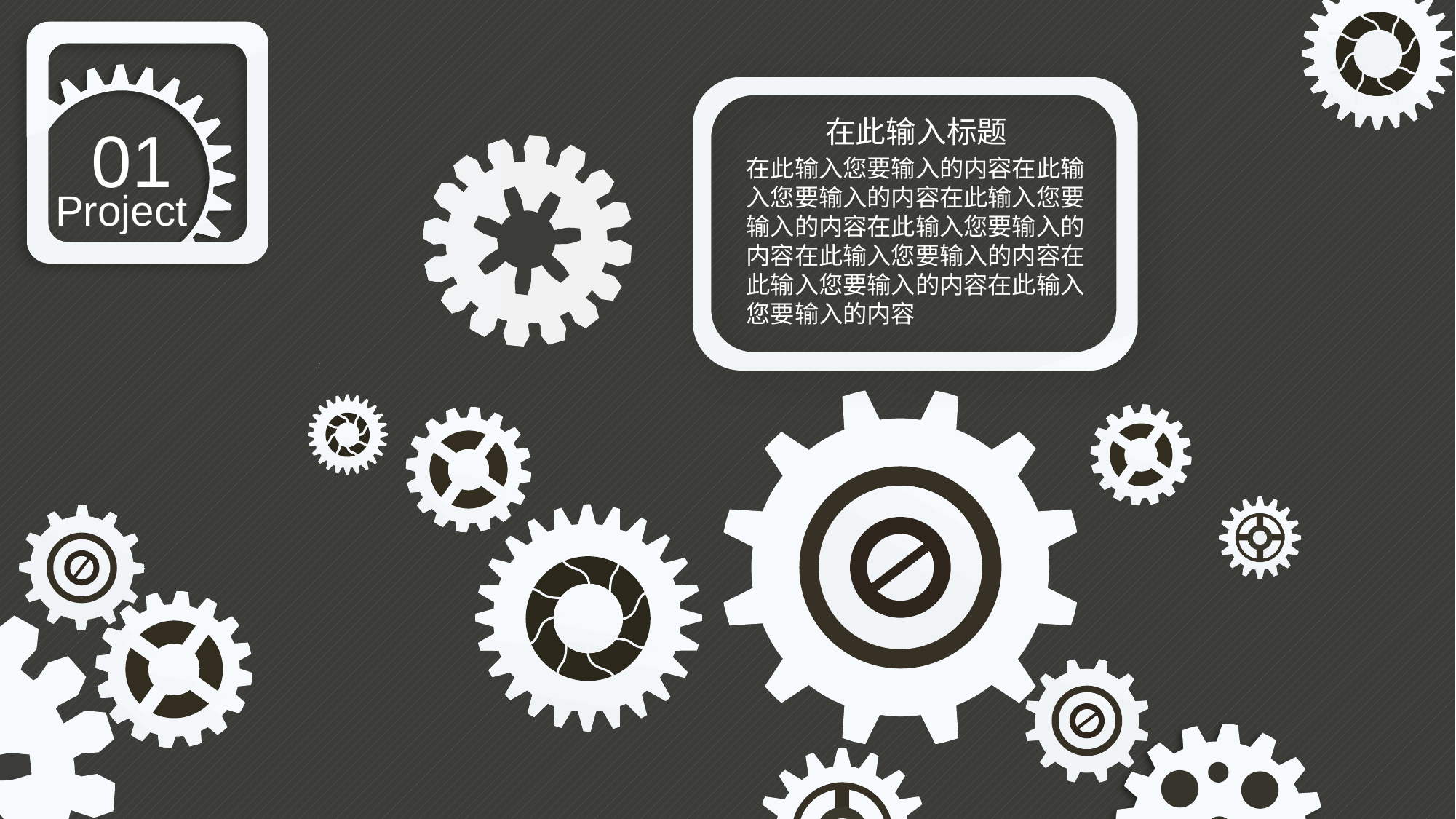

在此输入标题
在此输入您要输入的内容在此输入您要输入的内容在此输入您要输入的内容在此输入您要输入的内容在此输入您要输入的内容在此输入您要输入的内容在此输入您要输入的内容
01

Project

e

e

e